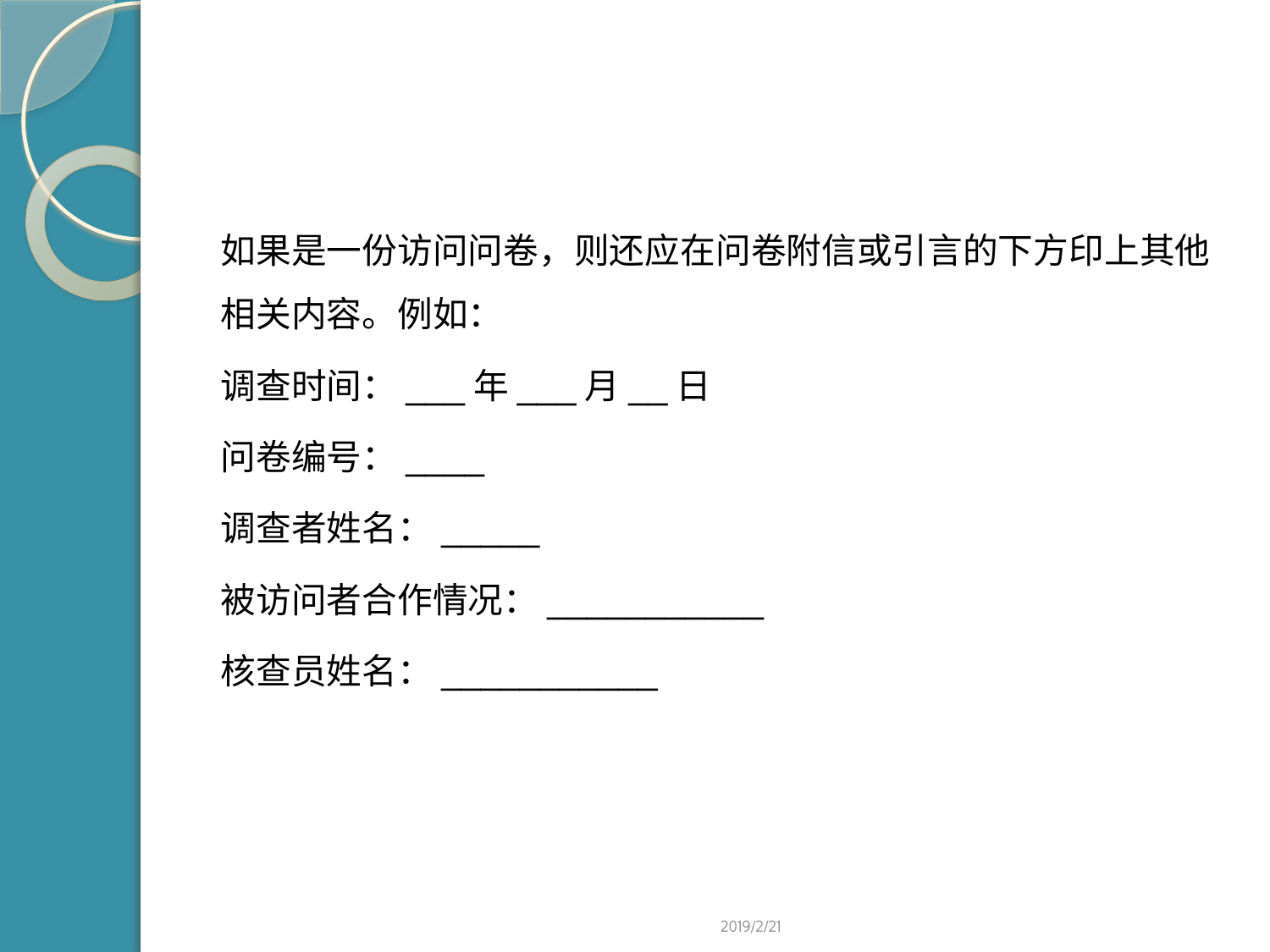

#
如果是一份访问问卷，则还应在问卷附信或引言的下方印上其他相关内容。例如：
调查时间：___年___月__日
问卷编号：____
调查者姓名：_____
被访问者合作情况：___________
核查员姓名：___________

2019/2/21